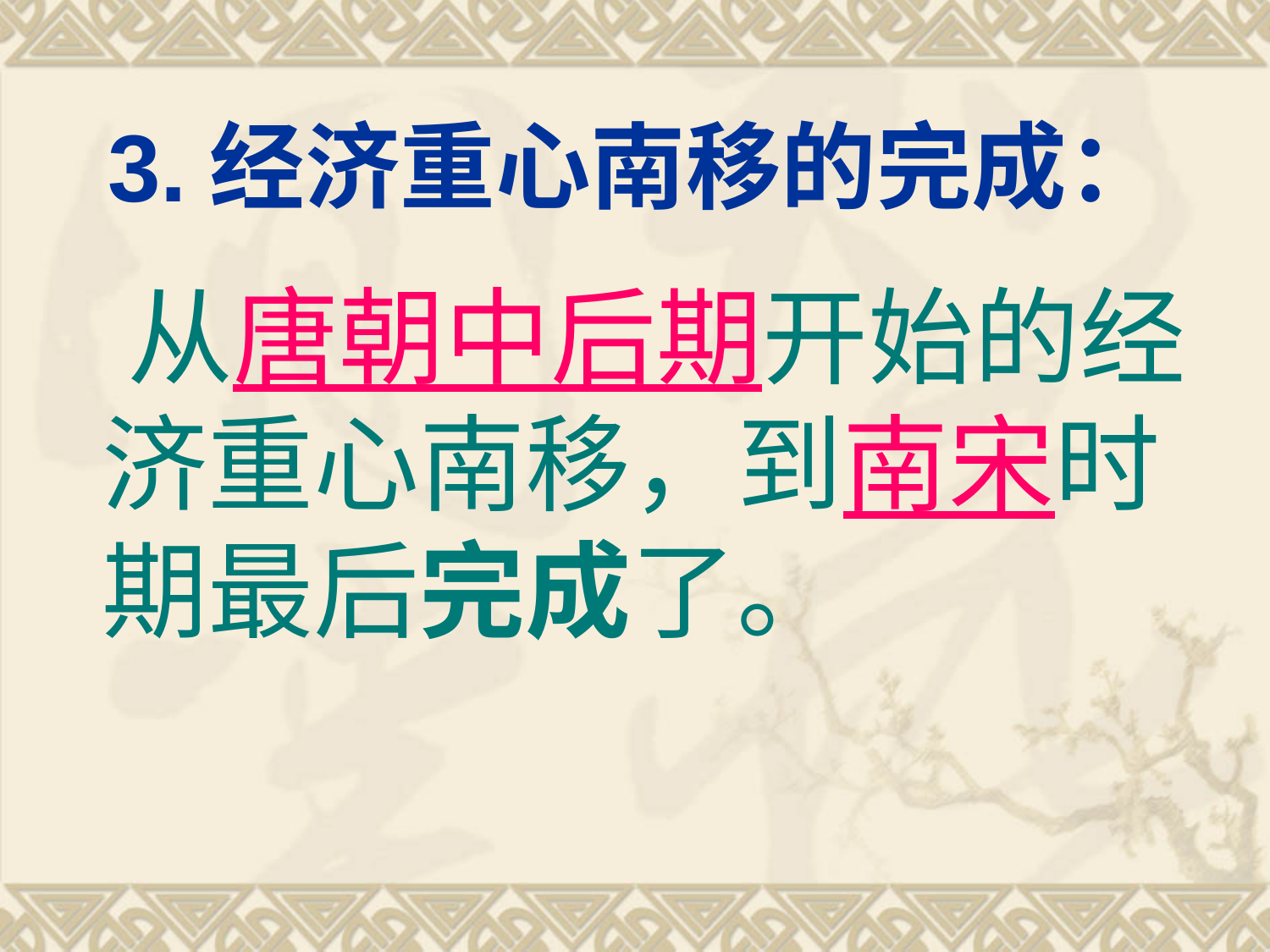

# 3.经济重心南移的完成：
  从唐朝中后期开始的经济重心南移，到南宋时期最后完成了。